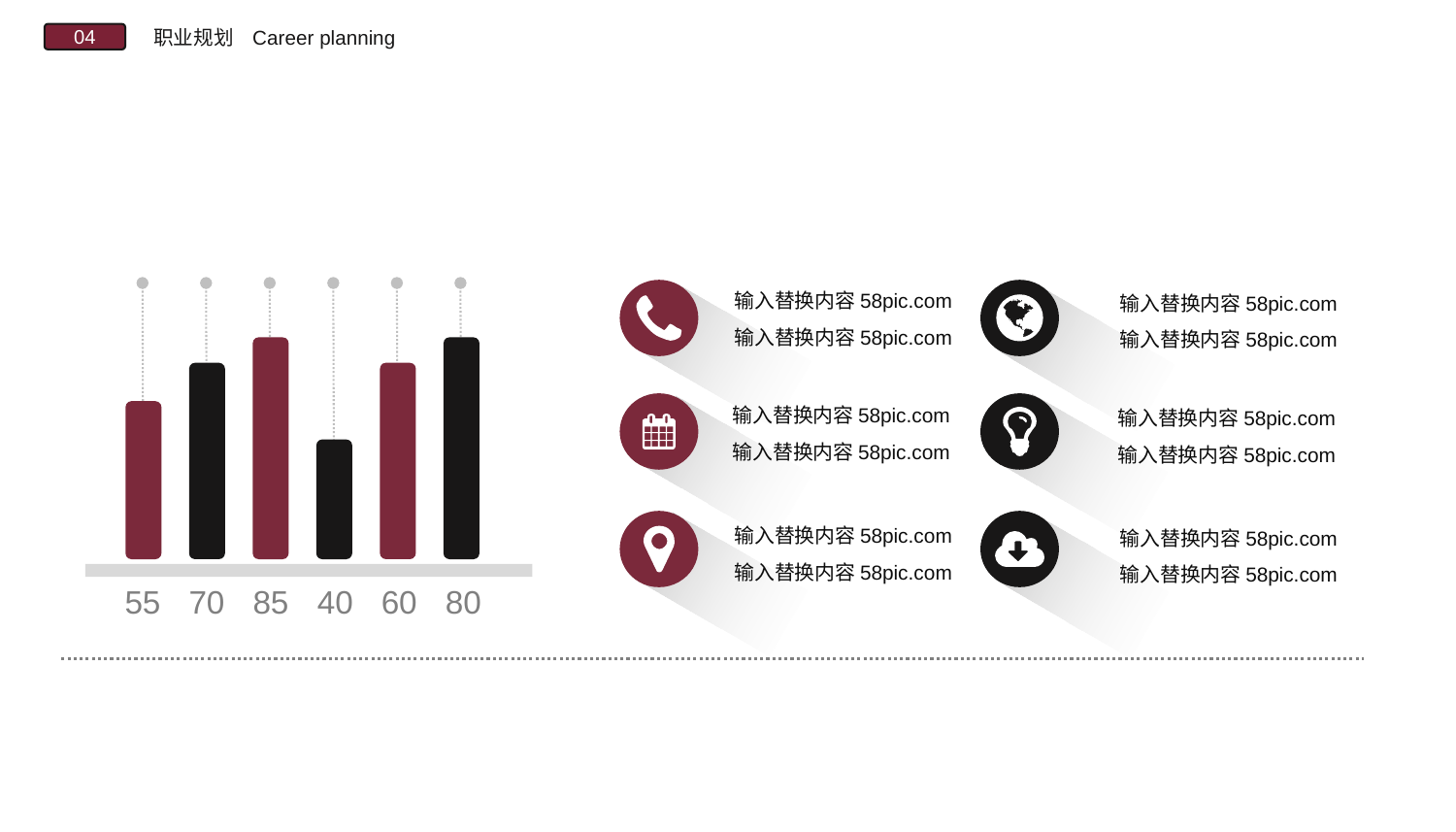

职业规划
Career planning
04

55
70
85
40
60
80
输入替换内容58pic.com
输入替换内容58pic.com
输入替换内容58pic.com
输入替换内容58pic.com
输入替换内容58pic.com
输入替换内容58pic.com
输入替换内容58pic.com
输入替换内容58pic.com
输入替换内容58pic.com
输入替换内容58pic.com
输入替换内容58pic.com
输入替换内容58pic.com